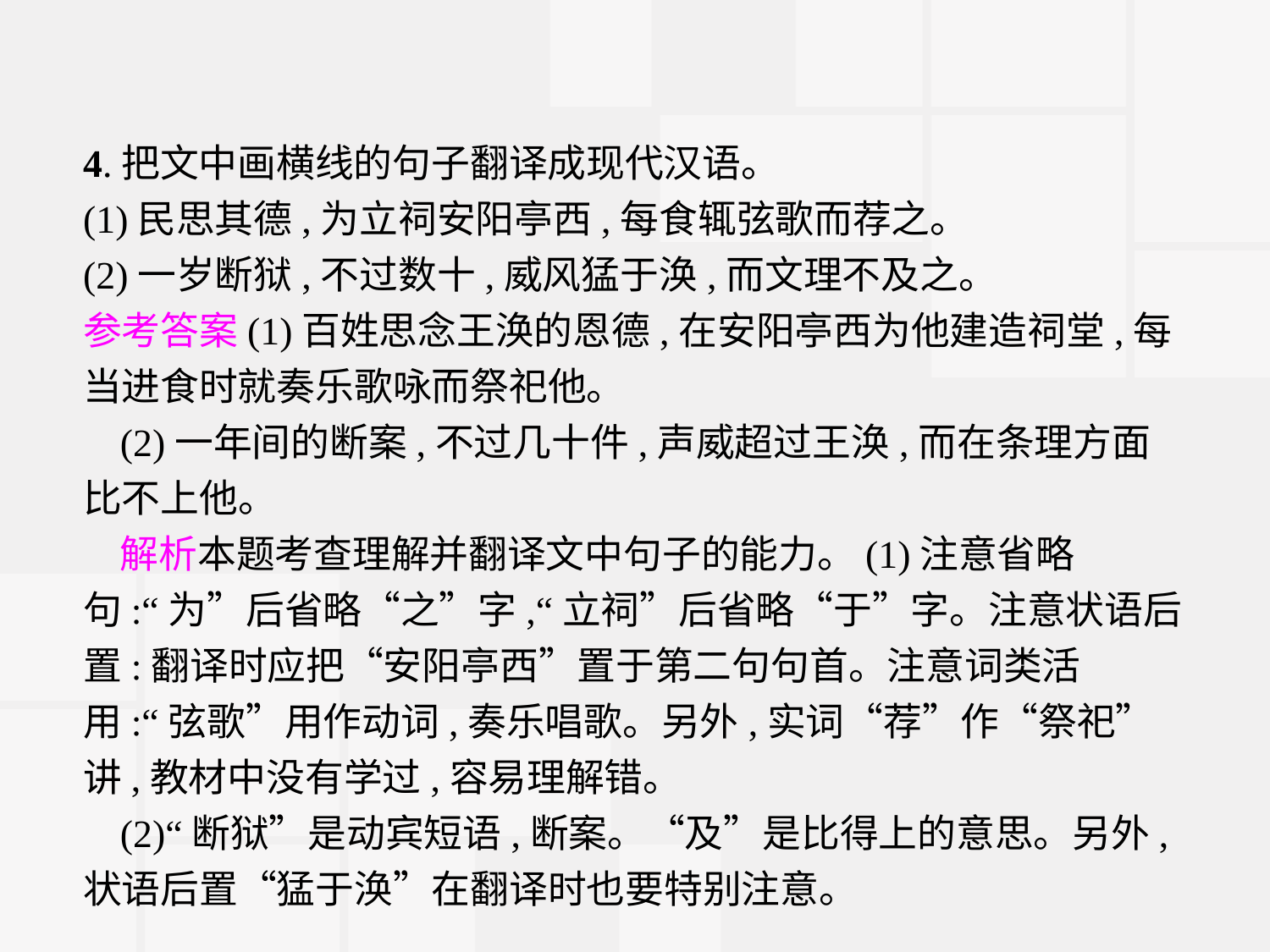

4.把文中画横线的句子翻译成现代汉语。
(1)民思其德,为立祠安阳亭西,每食辄弦歌而荐之。
(2)一岁断狱,不过数十,威风猛于涣,而文理不及之。
参考答案(1)百姓思念王涣的恩德,在安阳亭西为他建造祠堂,每当进食时就奏乐歌咏而祭祀他。
(2)一年间的断案,不过几十件,声威超过王涣,而在条理方面比不上他。
解析本题考查理解并翻译文中句子的能力。(1)注意省略句:“为”后省略“之”字,“立祠”后省略“于”字。注意状语后置:翻译时应把“安阳亭西”置于第二句句首。注意词类活用:“弦歌”用作动词,奏乐唱歌。另外,实词“荐”作“祭祀”讲,教材中没有学过,容易理解错。
(2)“断狱”是动宾短语,断案。“及”是比得上的意思。另外,状语后置“猛于涣”在翻译时也要特别注意。